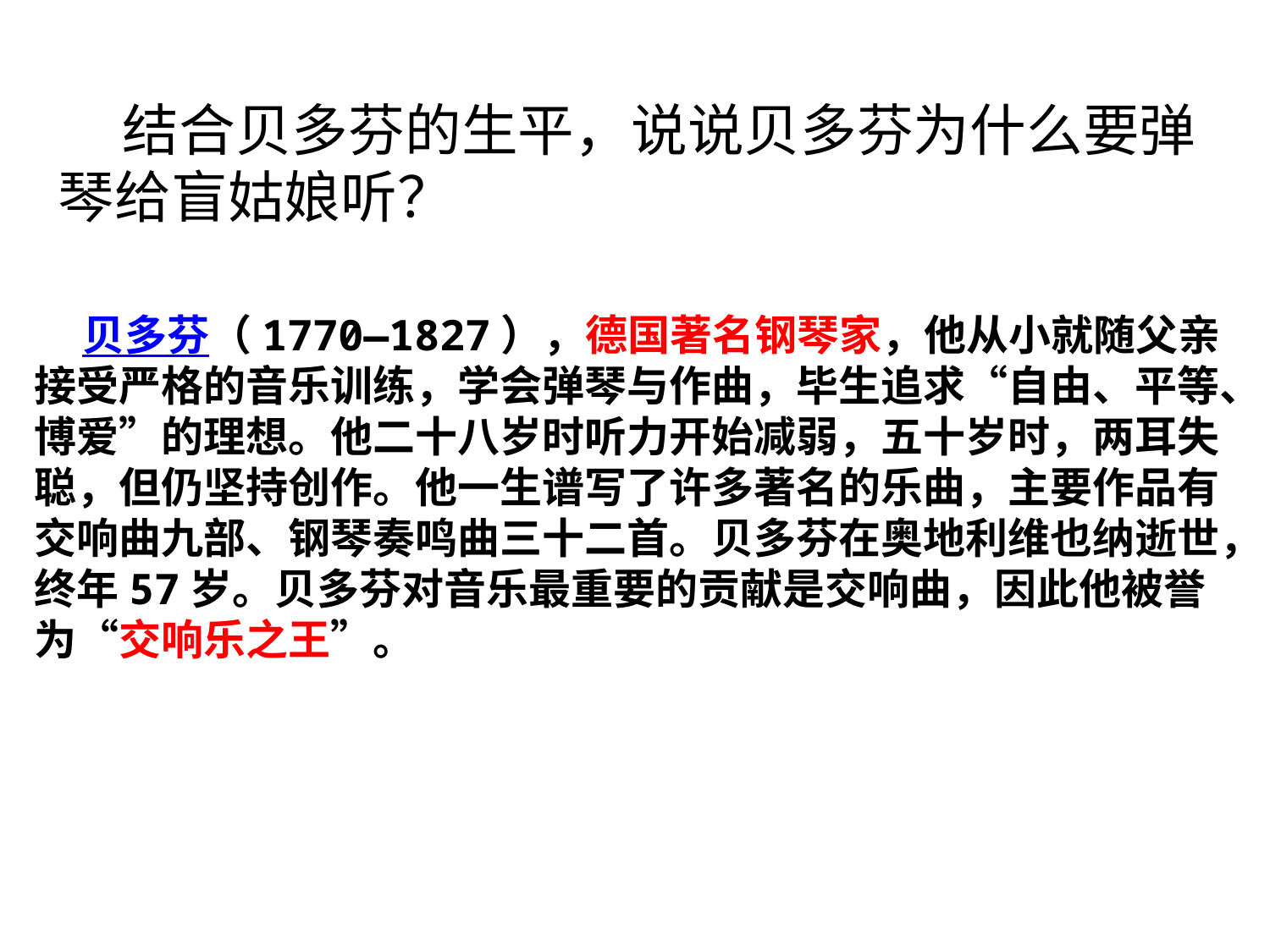

结合贝多芬的生平，说说贝多芬为什么要弹琴给盲姑娘听？
    贝多芬（1770—1827），德国著名钢琴家，他从小就随父亲接受严格的音乐训练，学会弹琴与作曲，毕生追求“自由、平等、博爱”的理想。他二十八岁时听力开始减弱，五十岁时，两耳失聪，但仍坚持创作。他一生谱写了许多著名的乐曲，主要作品有交响曲九部、钢琴奏鸣曲三十二首。贝多芬在奥地利维也纳逝世，终年57岁。贝多芬对音乐最重要的贡献是交响曲，因此他被誉为“交响乐之王”。